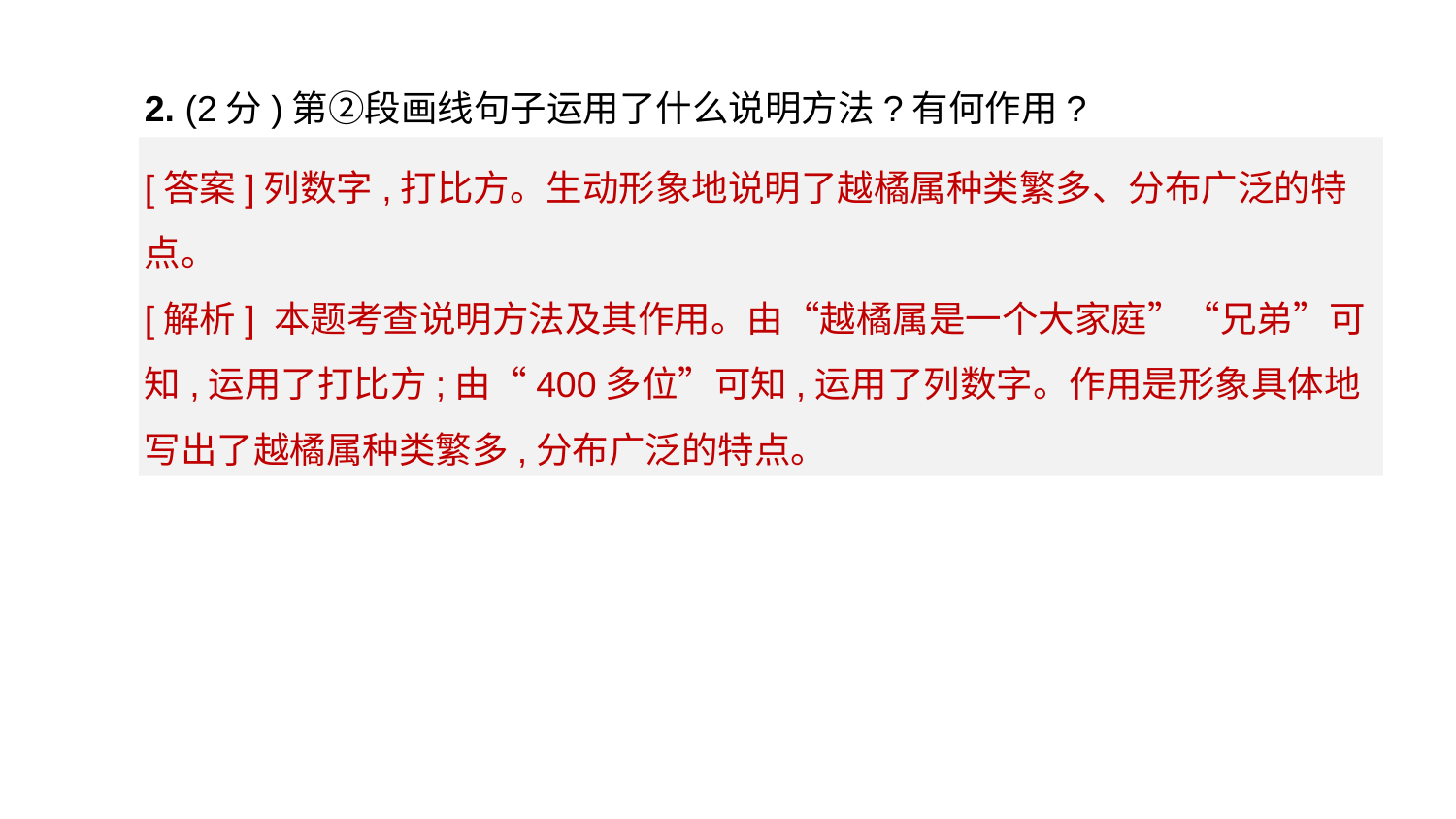

2. (2分)第②段画线句子运用了什么说明方法?有何作用?
[答案]列数字,打比方。生动形象地说明了越橘属种类繁多、分布广泛的特点。
[解析] 本题考查说明方法及其作用。由“越橘属是一个大家庭”“兄弟”可知,运用了打比方;由“400多位”可知,运用了列数字。作用是形象具体地写出了越橘属种类繁多,分布广泛的特点。